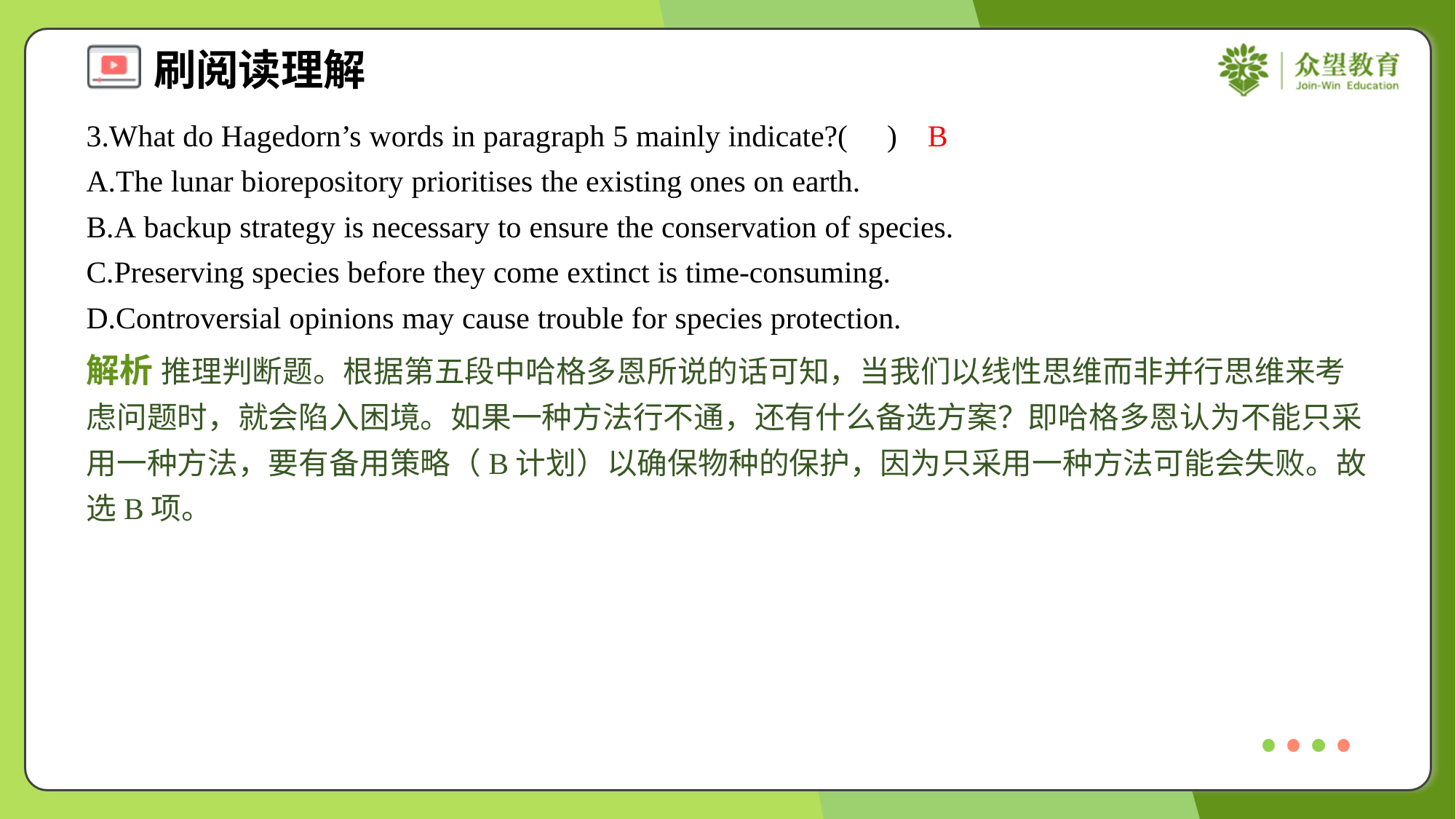

3.What do Hagedorn’s words in paragraph 5 mainly indicate?(     )
B
A.The lunar biorepository prioritises the existing ones on earth.
B.A backup strategy is necessary to ensure the conservation of species.
C.Preserving species before they come extinct is time-consuming.
D.Controversial opinions may cause trouble for species protection.
解析 推理判断题。根据第五段中哈格多恩所说的话可知，当我们以线性思维而非并行思维来考虑问题时，就会陷入困境。如果一种方法行不通，还有什么备选方案？即哈格多恩认为不能只采用一种方法，要有备用策略（B计划）以确保物种的保护，因为只采用一种方法可能会失败。故选B项。